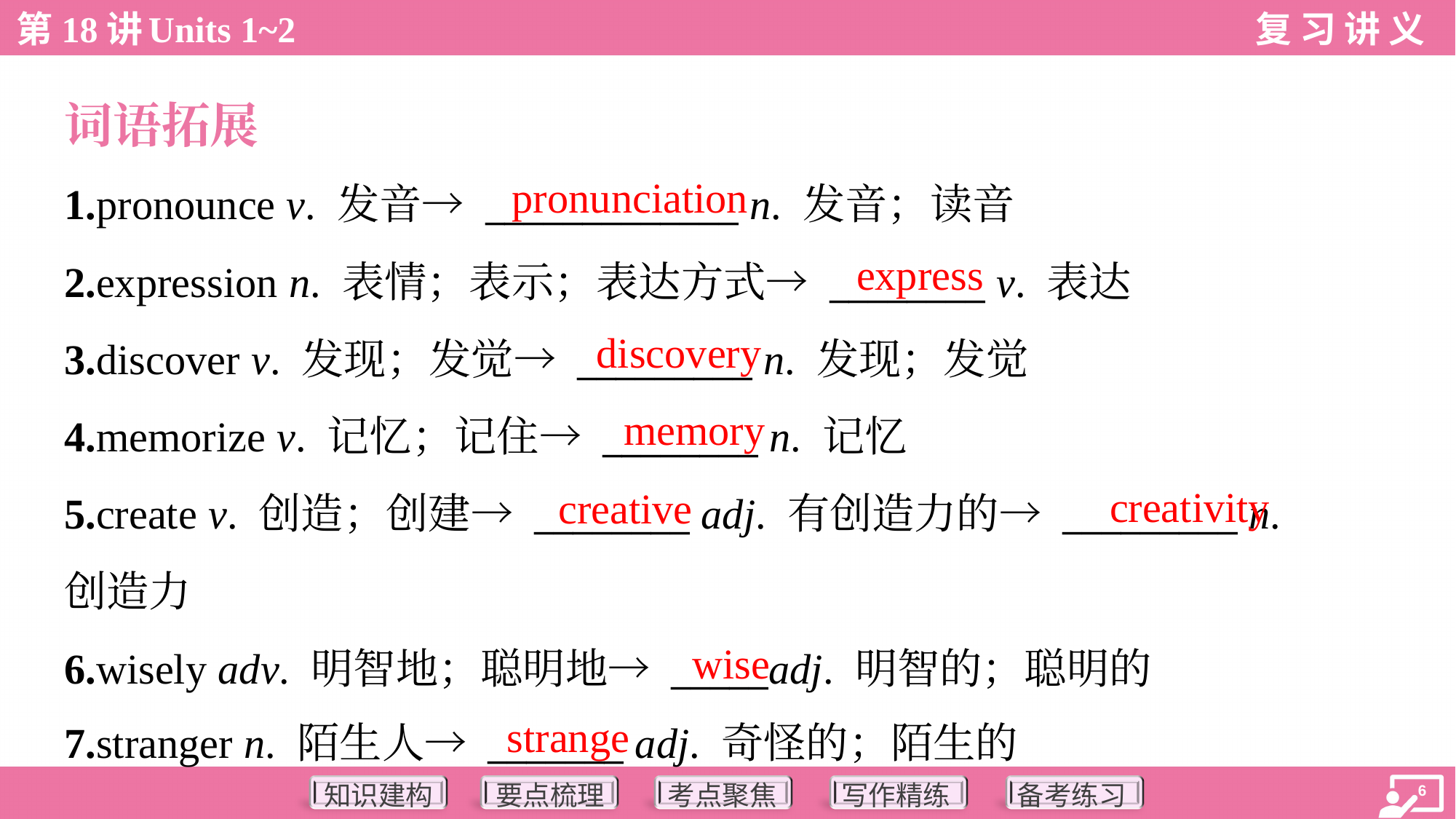

词语拓展
pronunciation
1.pronounce v. 发音→ _____________ n. 发音；读音
2.expression n. 表情；表示；表达方式→ ________ v. 表达
3.discover v. 发现；发觉→ _________ n. 发现；发觉
4.memorize v. 记忆；记住→ ________ n. 记忆
5.create v. 创造；创建→ ________ adj. 有创造力的→ _________ n.
创造力
6.wisely adv. 明智地；聪明地→ _____adj. 明智的；聪明的
7.stranger n. 陌生人→ _______ adj. 奇怪的；陌生的
express
discovery
memory
creativity
creative
wise
strange